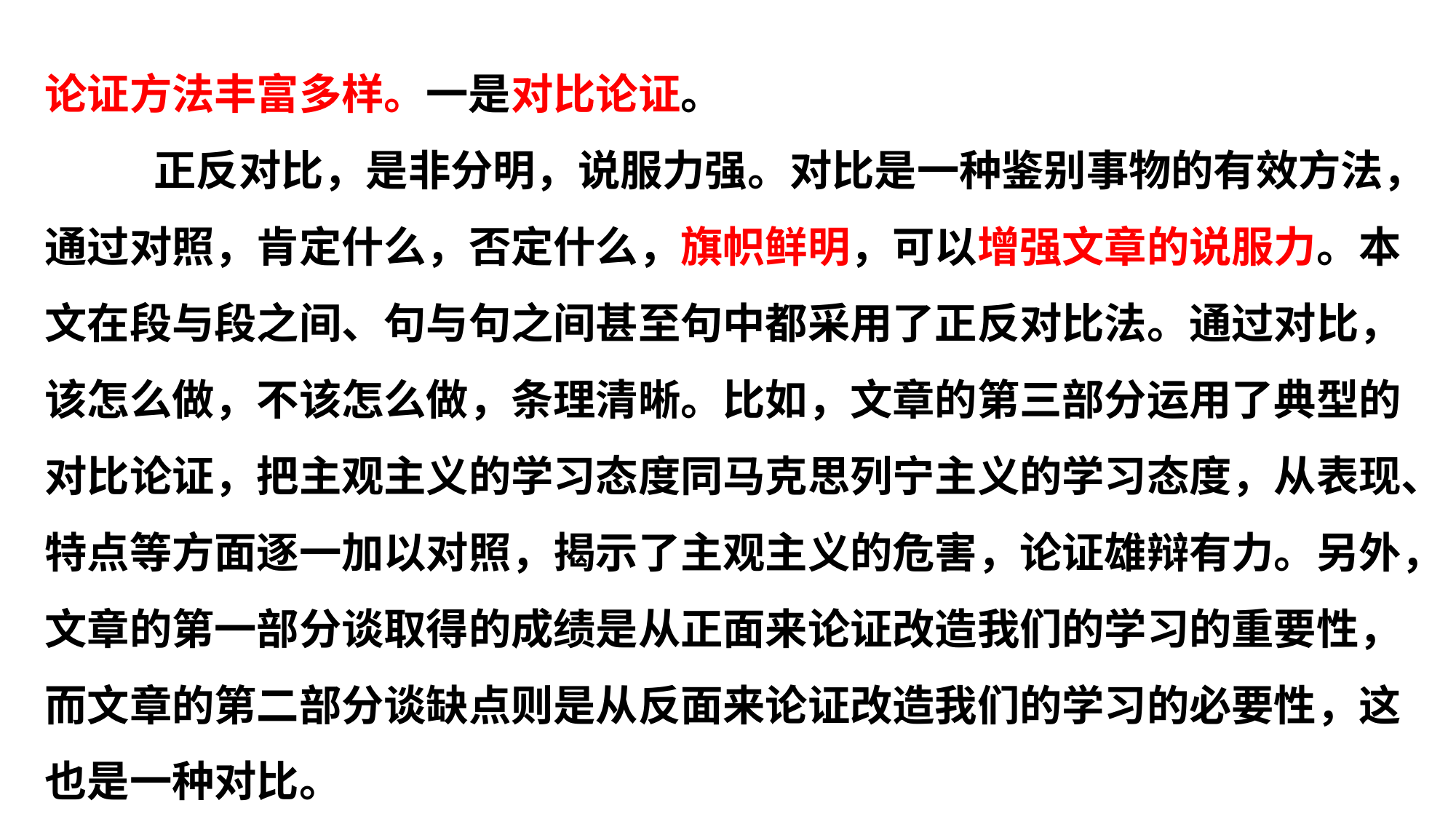

论证方法丰富多样。一是对比论证。
	正反对比，是非分明，说服力强。对比是一种鉴别事物的有效方法，通过对照，肯定什么，否定什么，旗帜鲜明，可以增强文章的说服力。本文在段与段之间、句与句之间甚至句中都采用了正反对比法。通过对比，该怎么做，不该怎么做，条理清晰。比如，文章的第三部分运用了典型的对比论证，把主观主义的学习态度同马克思列宁主义的学习态度，从表现、特点等方面逐一加以对照，揭示了主观主义的危害，论证雄辩有力。另外，文章的第一部分谈取得的成绩是从正面来论证改造我们的学习的重要性，而文章的第二部分谈缺点则是从反面来论证改造我们的学习的必要性，这也是一种对比。